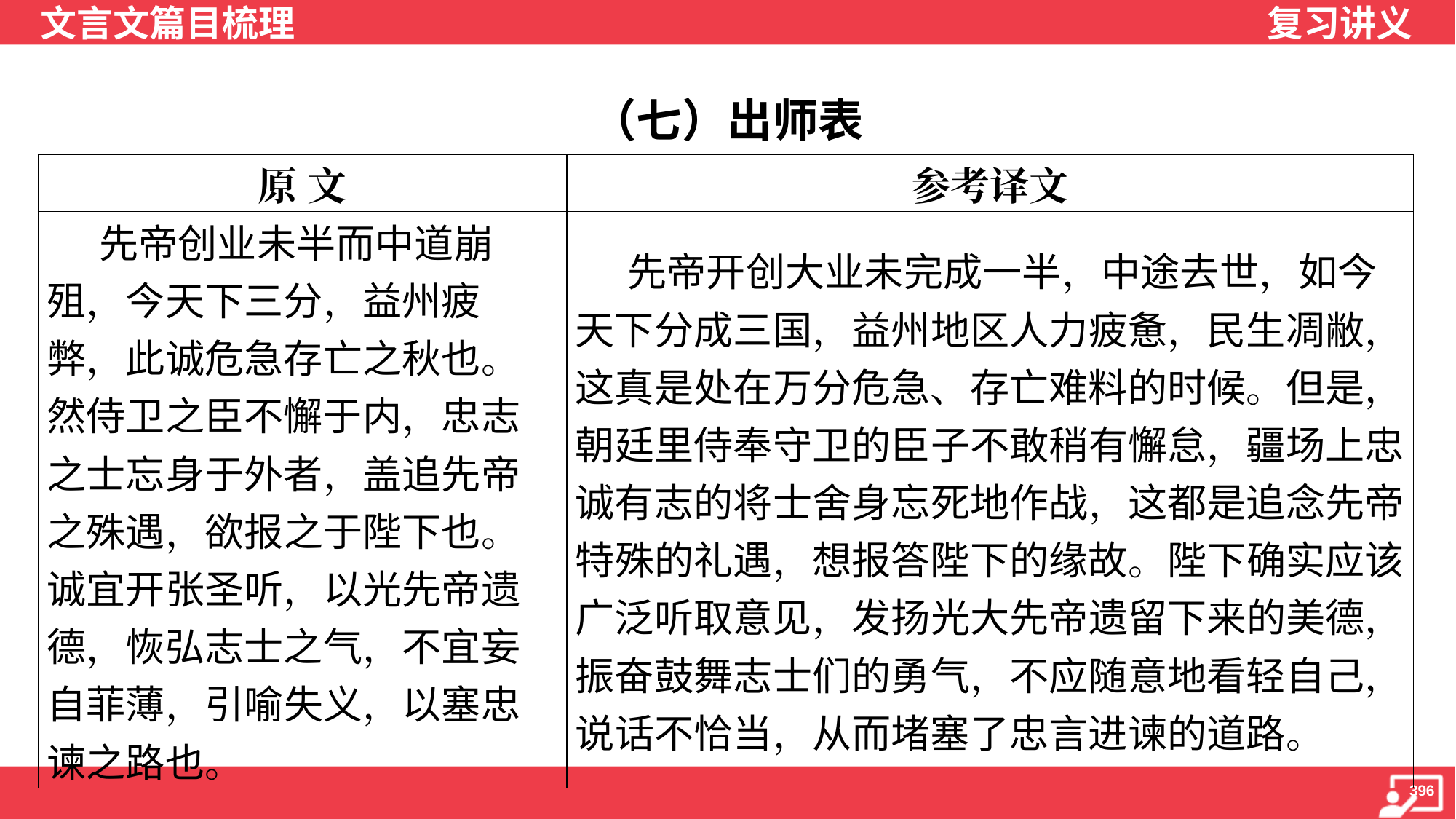

（七）出师表
| 原 文 | 参考译文 |
| --- | --- |
| 先帝创业未半而中道崩 殂，今天下三分，益州疲弊，此诚危急存亡之秋也。然侍卫之臣不懈于内，忠志之士忘身于外者，盖追先帝之殊遇，欲报之于陛下也。诚宜开张圣听，以光先帝遗德，恢弘志士之气，不宜妄自菲薄，引喻失义，以塞忠谏之路也。 | 先帝开创大业未完成一半，中途去世，如今天下分成三国，益州地区人力疲惫，民生凋敝，这真是处在万分危急、存亡难料的时候。但是，朝廷里侍奉守卫的臣子不敢稍有懈怠，疆场上忠诚有志的将士舍身忘死地作战，这都是追念先帝特殊的礼遇，想报答陛下的缘故。陛下确实应该广泛听取意见，发扬光大先帝遗留下来的美德，振奋鼓舞志士们的勇气，不应随意地看轻自己，说话不恰当，从而堵塞了忠言进谏的道路。 |